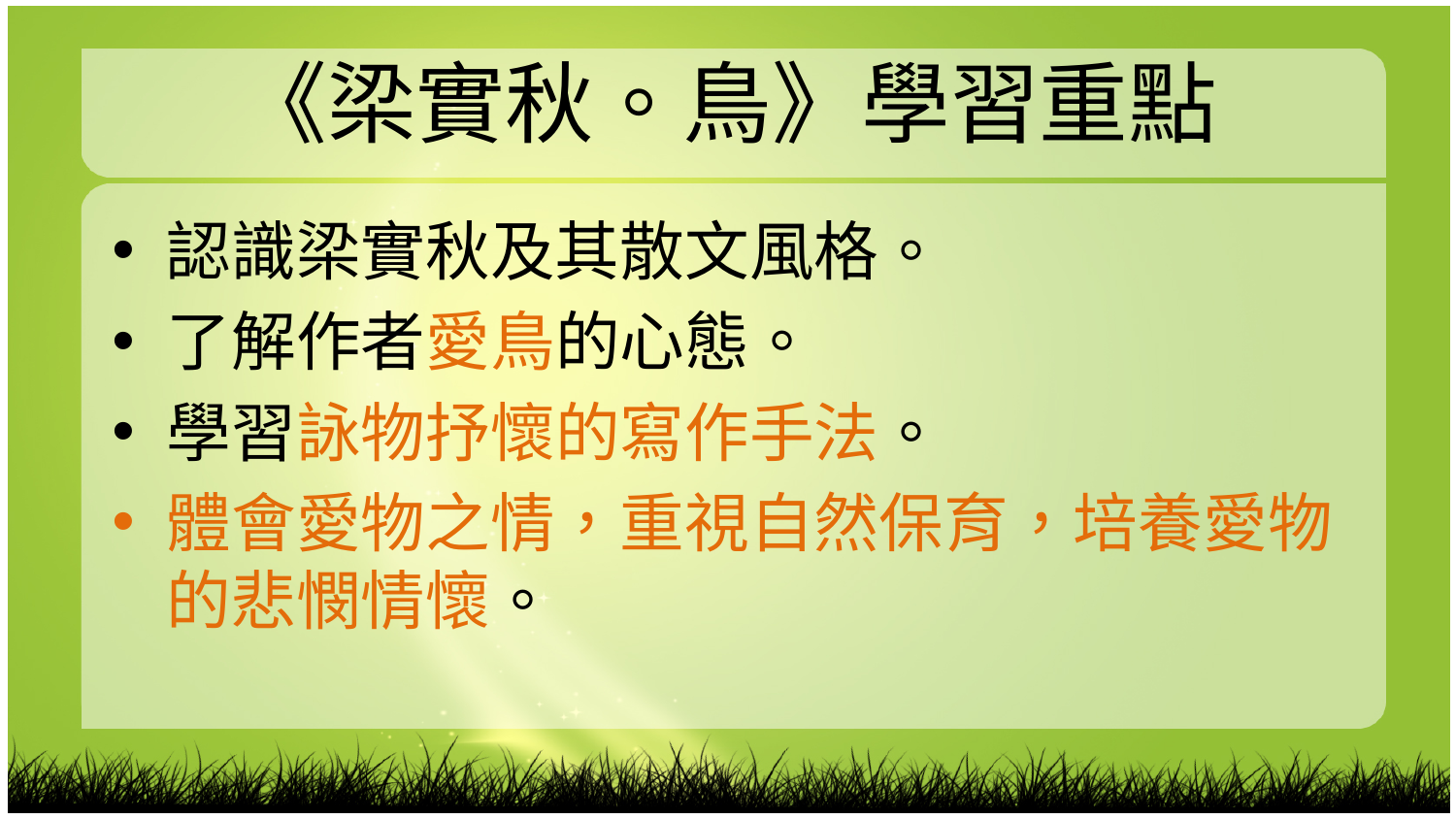

# 《梁實秋。鳥》學習重點
認識梁實秋及其散文風格。
了解作者愛鳥的心態。
學習詠物抒懷的寫作手法。
體會愛物之情，重視自然保育，培養愛物的悲憫情懷。